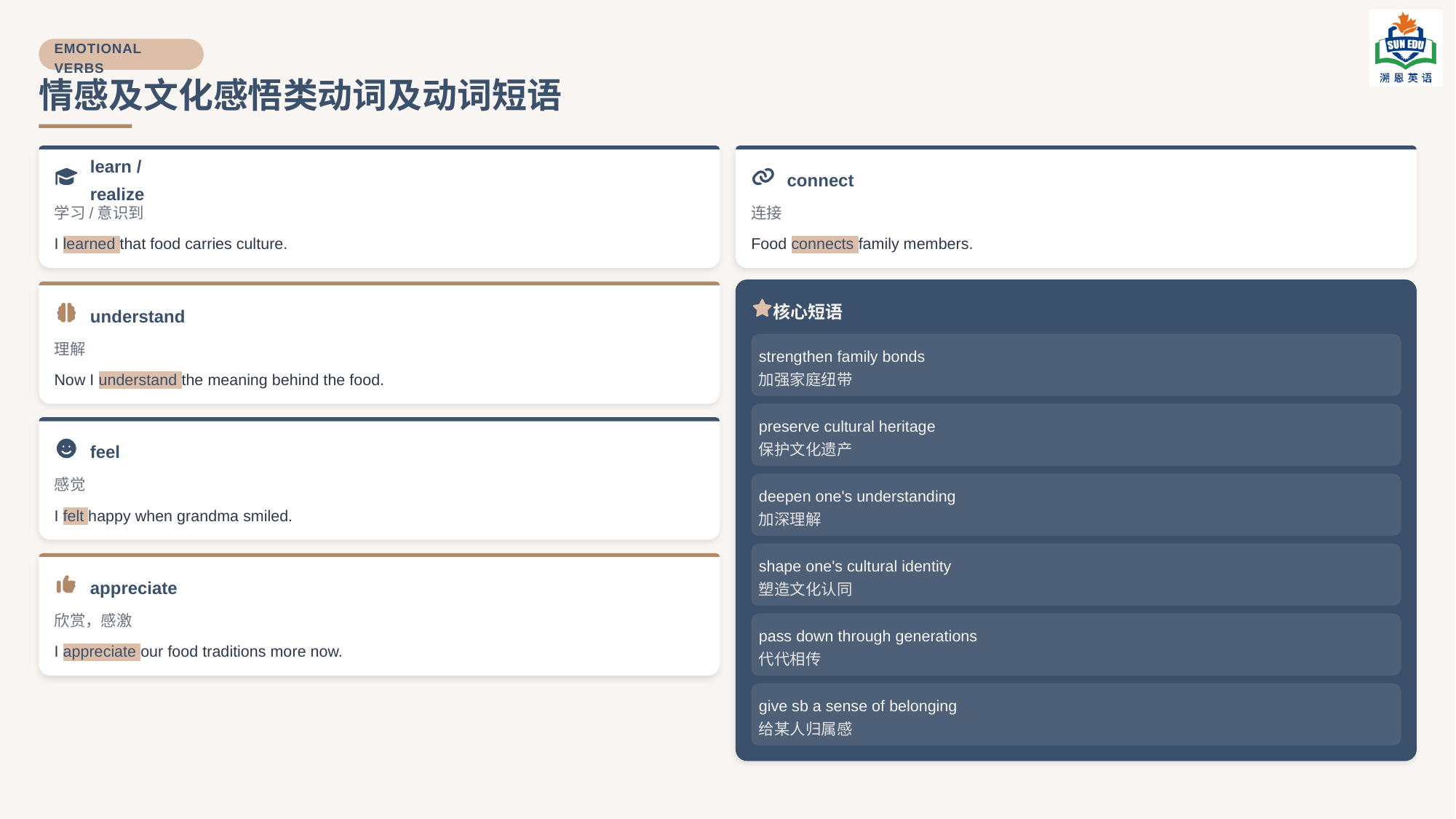

EMOTIONAL VERBS
情感及文化感悟类动词及动词短语

learn / realize
connect

学习/意识到
连接
I learned that food carries culture.
Food connects family members.

核心短语
understand

理解

strengthen family bonds
Now I understand the meaning behind the food.
加强家庭纽带

preserve cultural heritage

feel
保护文化遗产

感觉

deepen one's understanding
I felt happy when grandma smiled.
加深理解

shape one's cultural identity

appreciate

塑造文化认同
欣赏，感激

pass down through generations
I appreciate our food traditions more now.
代代相传

give sb a sense of belonging
给某人归属感

写作提示：在作文结尾表达感悟时，可使用这些动词和短语，使文章情感更加真挚深刻。